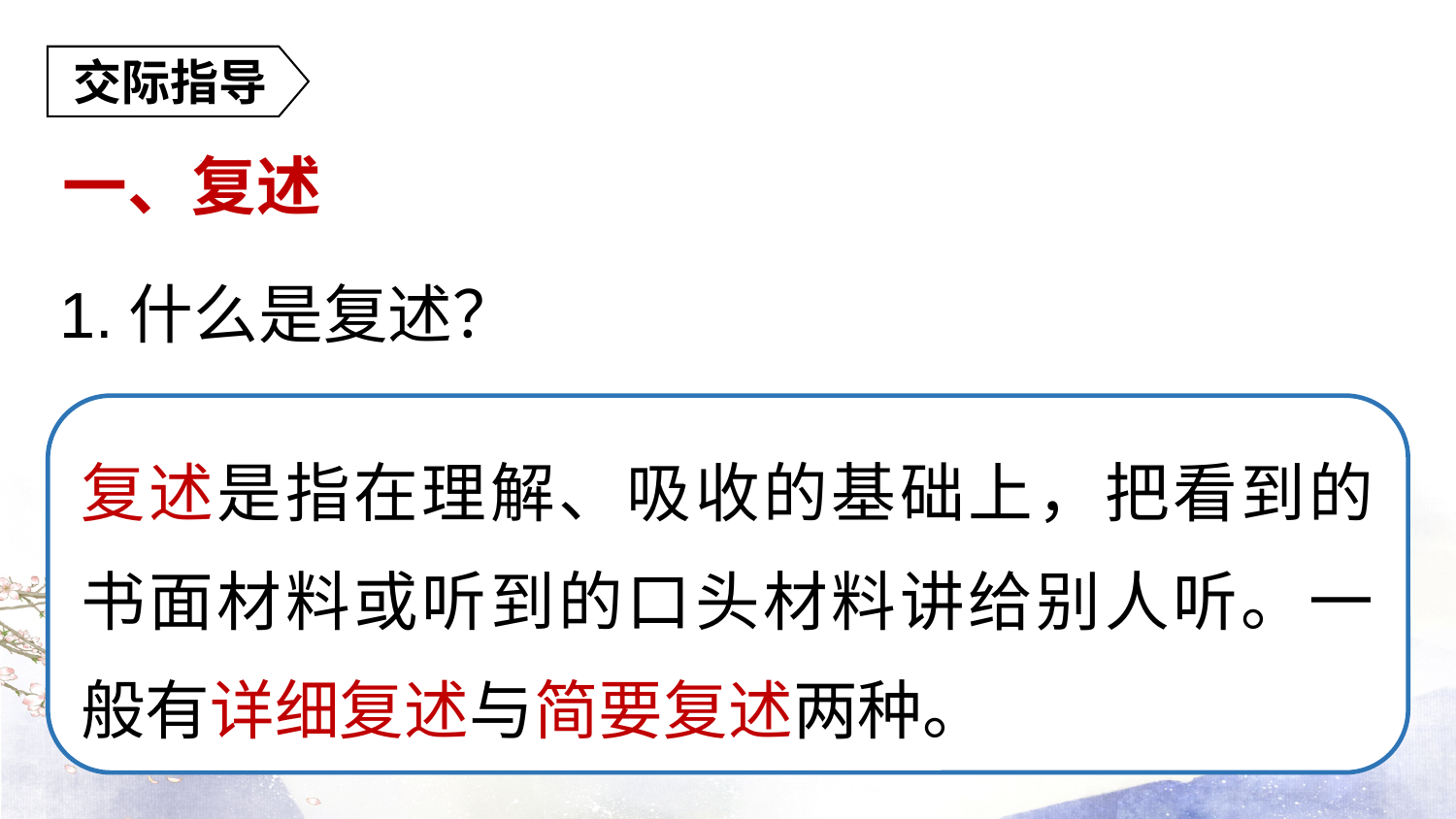

交际指导
一、复述
1.什么是复述？
复述是指在理解、吸收的基础上，把看到的书面材料或听到的口头材料讲给别人听。一般有详细复述与简要复述两种。